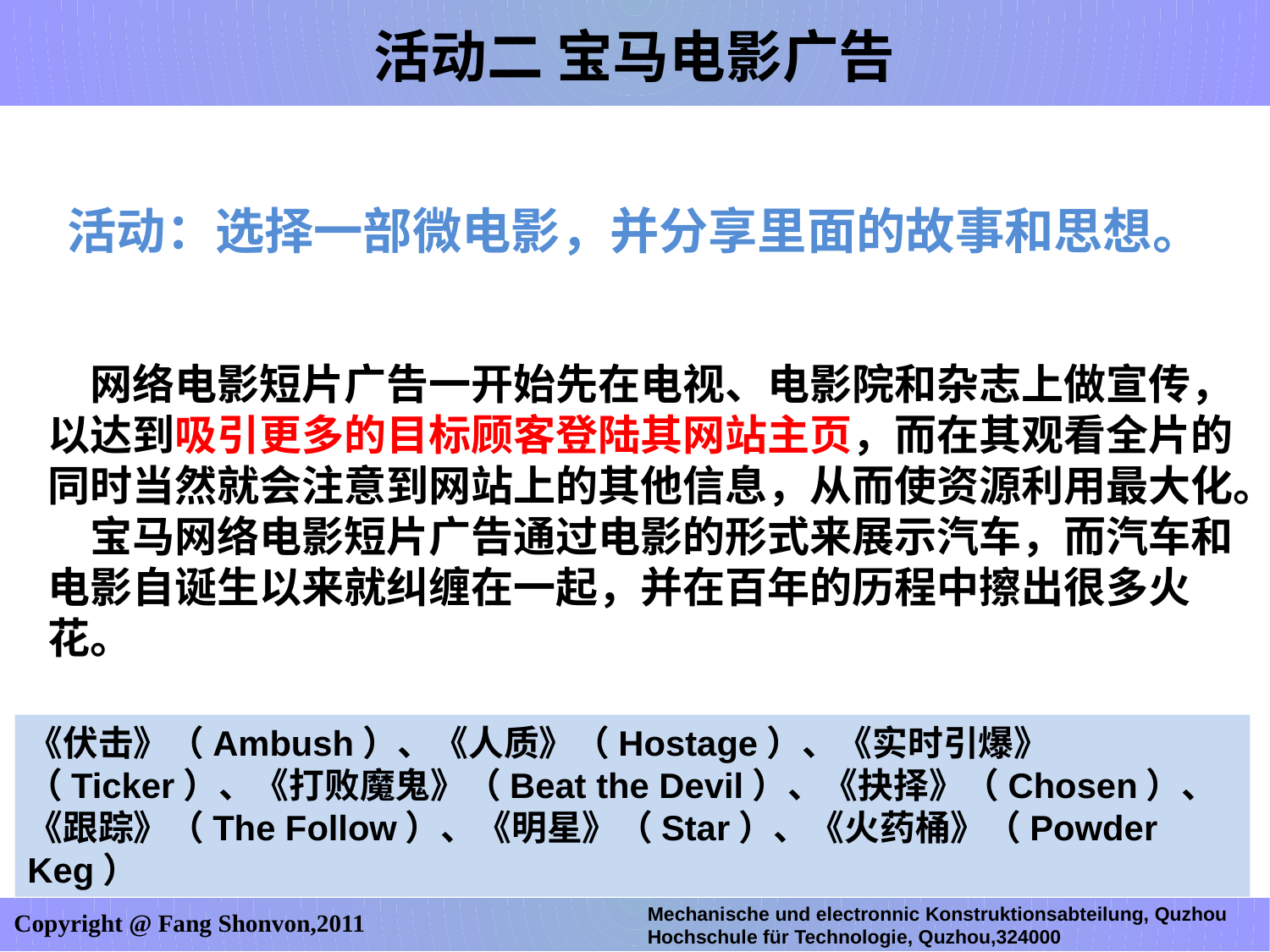

活动二 宝马电影广告
活动：选择一部微电影，并分享里面的故事和思想。
网络电影短片广告一开始先在电视、电影院和杂志上做宣传，以达到吸引更多的目标顾客登陆其网站主页，而在其观看全片的同时当然就会注意到网站上的其他信息，从而使资源利用最大化。
宝马网络电影短片广告通过电影的形式来展示汽车，而汽车和电影自诞生以来就纠缠在一起，并在百年的历程中擦出很多火花。
《伏击》（Ambush）、《人质》（Hostage）、《实时引爆》（Ticker）、《打败魔鬼》（Beat the Devil）、《抉择》（Chosen）、《跟踪》（The Follow）、《明星》（Star）、《火药桶》（Powder Keg）
Mechanische und electronnic Konstruktionsabteilung, Quzhou Hochschule für Technologie, Quzhou,324000

Copyright @ Fang Shonvon,2011